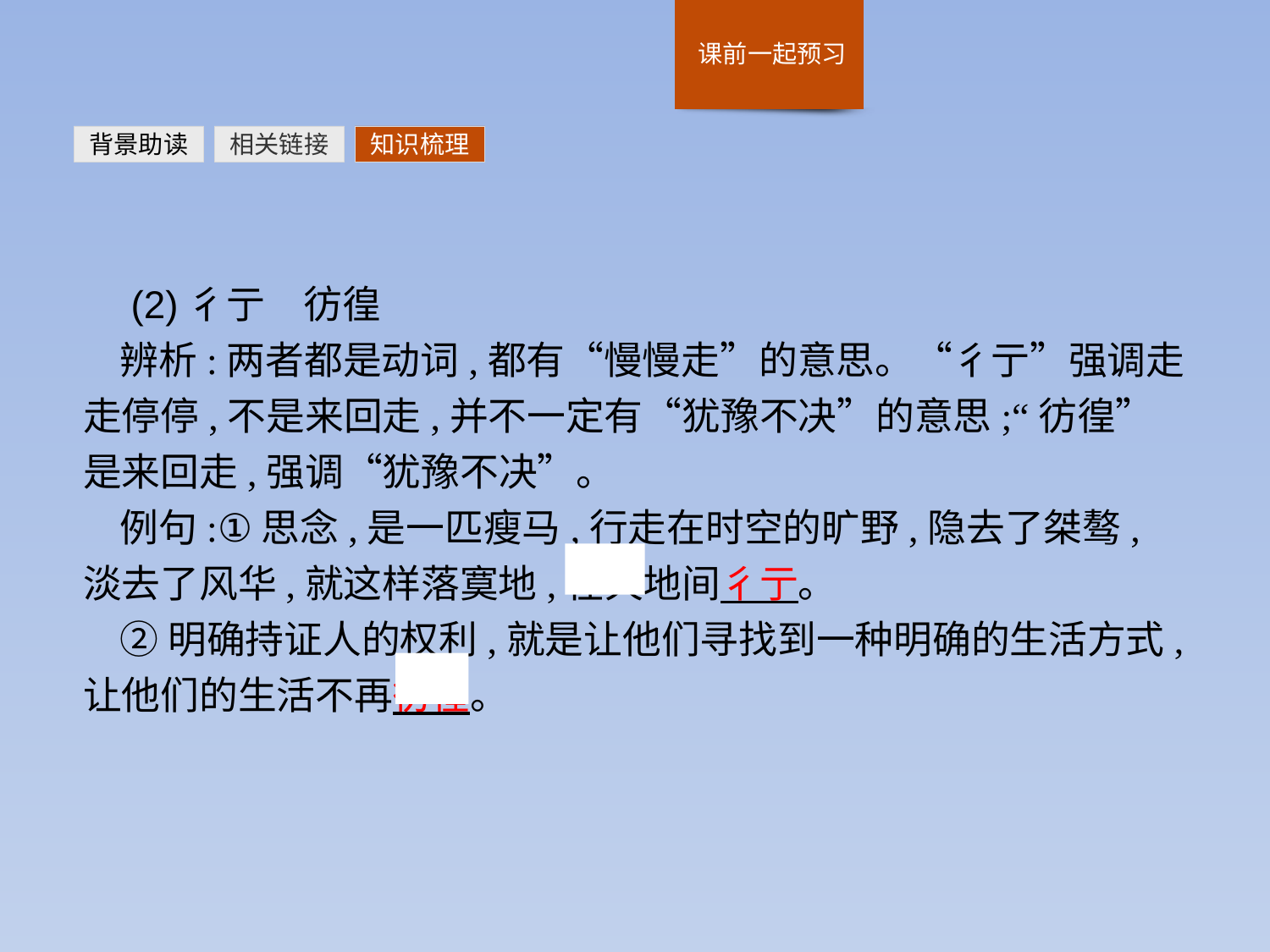

背景助读
相关链接
知识梳理
 (2)彳亍　彷徨
辨析:两者都是动词,都有“慢慢走”的意思。“彳亍”强调走走停停,不是来回走,并不一定有“犹豫不决”的意思;“彷徨”是来回走,强调“犹豫不决”。
例句:①思念,是一匹瘦马,行走在时空的旷野,隐去了桀骜,淡去了风华,就这样落寞地,在天地间彳亍。
②明确持证人的权利,就是让他们寻找到一种明确的生活方式,让他们的生活不再彷徨。